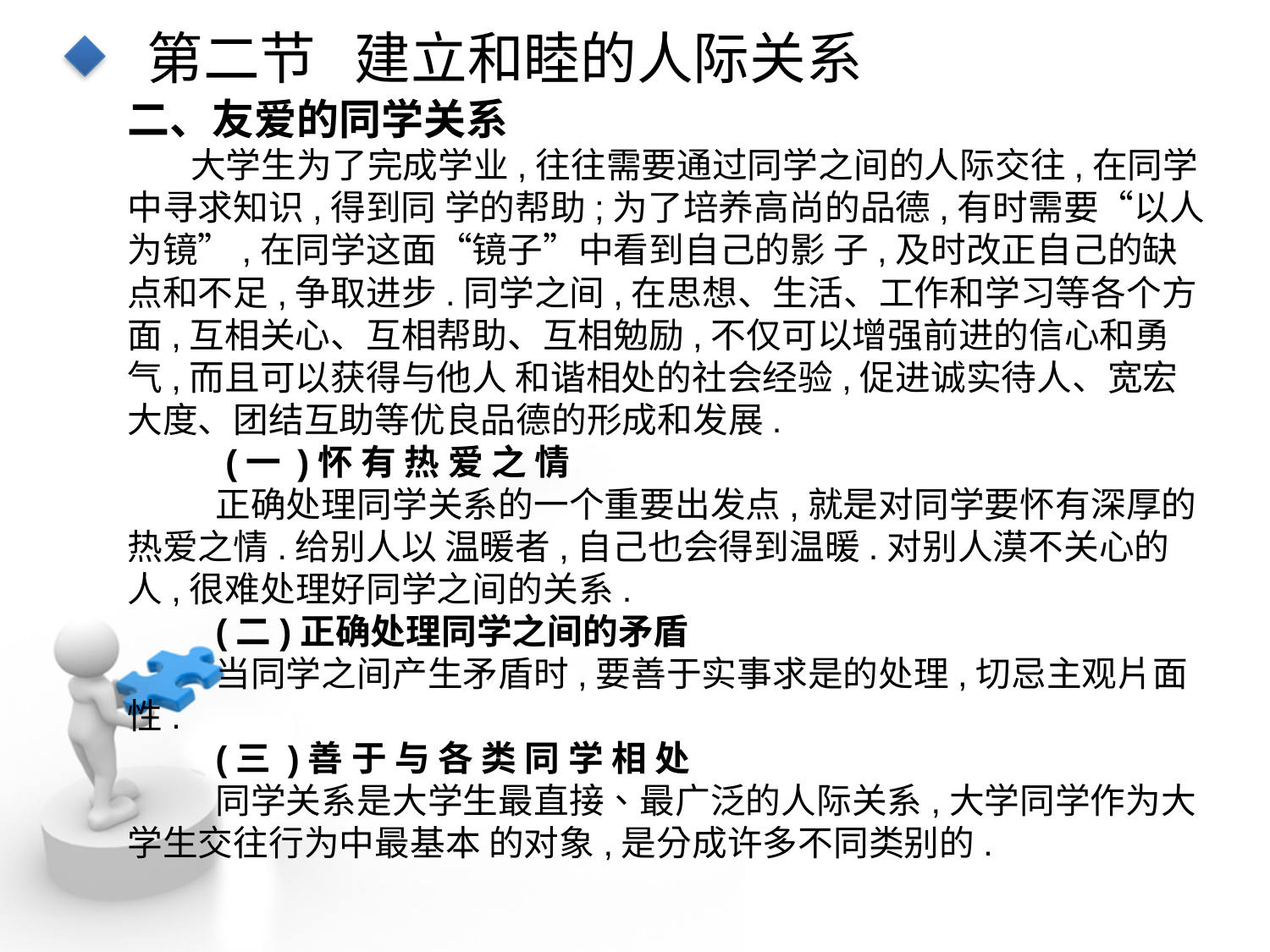

第二节   建立和睦的人际关系

二、友爱的同学关系
       大学生为了完成学业,往往需要通过同学之间的人际交往,在同学中寻求知识,得到同 学的帮助;为了培养高尚的品德,有时需要“以人为镜”,在同学这面“镜子”中看到自己的影 子,及时改正自己的缺点和不足,争取进步.同学之间,在思想、生活、工作和学习等各个方面,互相关心、互相帮助、互相勉励,不仅可以增强前进的信心和勇气,而且可以获得与他人 和谐相处的社会经验,促进诚实待人、宽宏大度、团结互助等优良品德的形成和发展.
 (一 )怀 有 热 爱 之 情
正确处理同学关系的一个重要出发点,就是对同学要怀有深厚的热爱之情.给别人以 温暖者,自己也会得到温暖.对别人漠不关心的人,很难处理好同学之间的关系.
(二)正确处理同学之间的矛盾
当同学之间产生矛盾时,要善于实事求是的处理,切忌主观片面性.
(三 )善 于 与 各 类 同 学 相 处
同学关系是大学生最直接、最广泛的人际关系,大学同学作为大学生交往行为中最基本 的对象,是分成许多不同类别的.
点击添加文本
点击添加文本
点击添加文本
点击添加文本